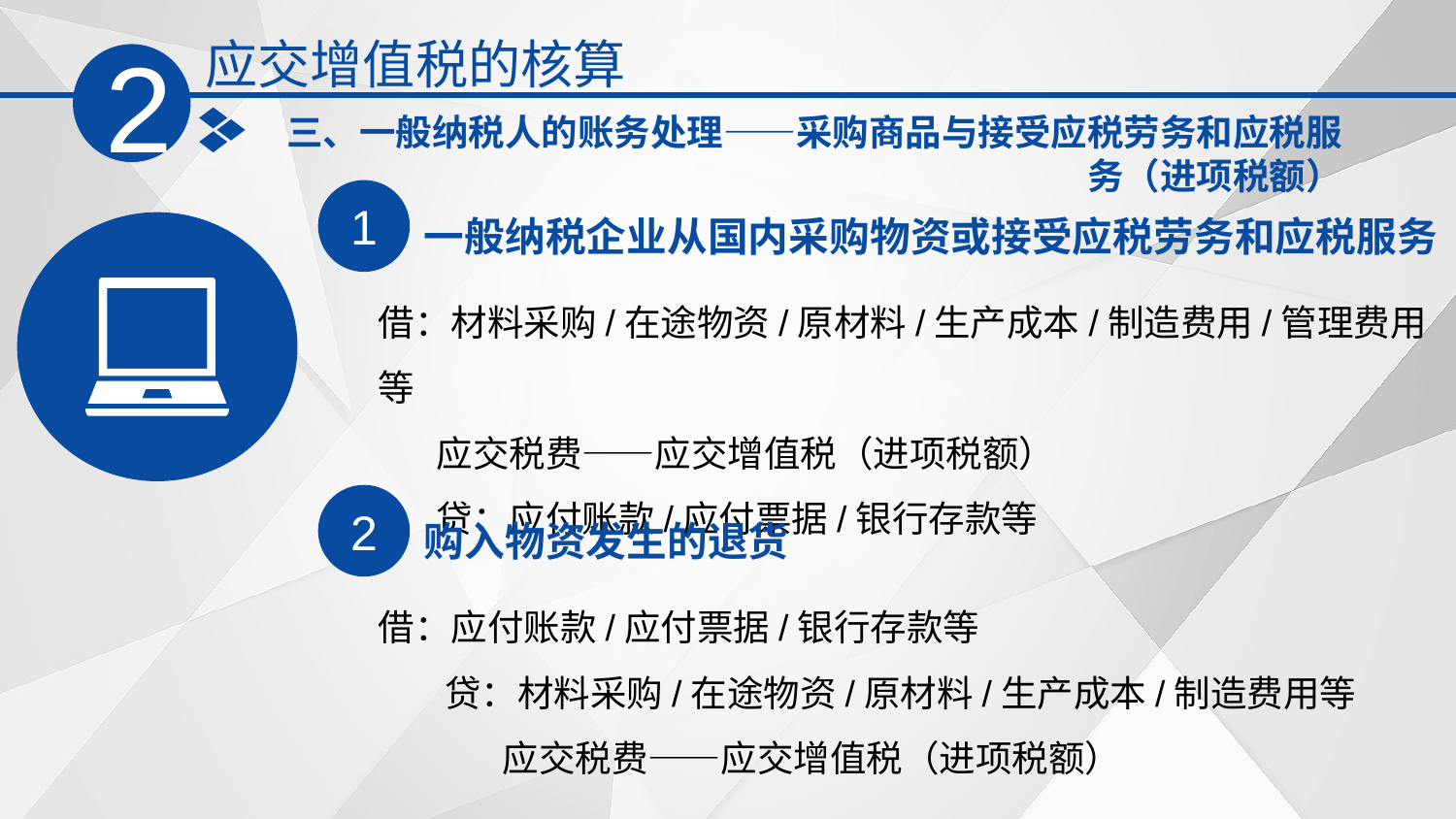

应交增值税的核算
2

三、一般纳税人的账务处理——采购商品与接受应税劳务和应税服务（进项税额）

1
一般纳税企业从国内采购物资或接受应税劳务和应税服务

借：材料采购‌/在途物资‌/原材料‌/生产成本‌/制造费用/‌管理费用‌等
      应交税费——应交增值税（进项税额）
      贷：应付账款/应付票据/银行存款等
2
购入物资发生的退货
借：应付账款/应付票据/银行存款等
       贷：材料采购‌/在途物资‌/原材料‌/生产成本‌/制造费用‌等
              应交税费——应交增值税（进项税额）